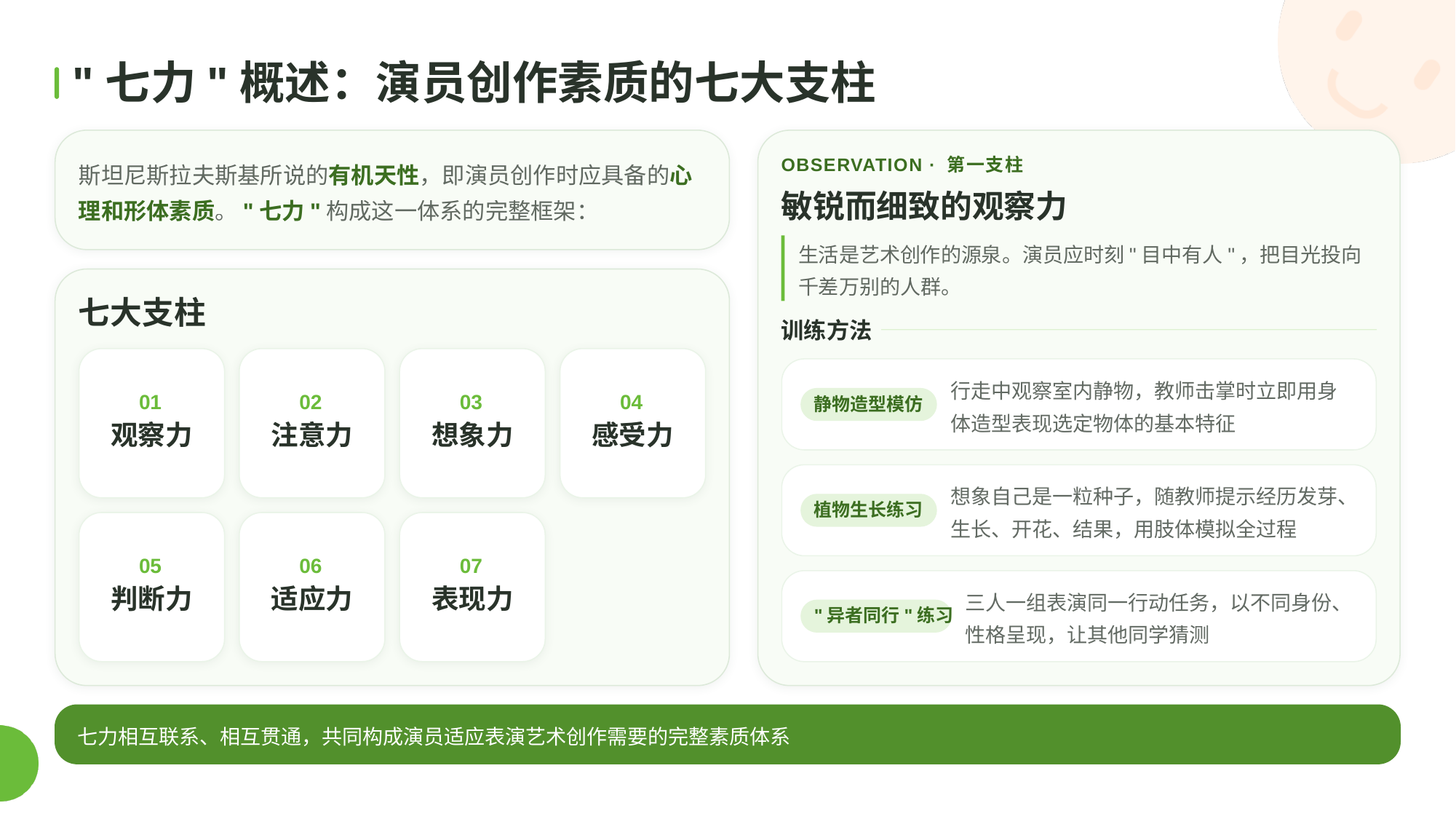

"七力"概述：演员创作素质的七大支柱

斯坦尼斯拉夫斯基所说的有机天性，即演员创作时应具备的心理和形体素质。"七力"构成这一体系的完整框架：
OBSERVATION · 第一支柱
敏锐而细致的观察力
生活是艺术创作的源泉。演员应时刻"目中有人"，把目光投向千差万别的人群。

七大支柱
训练方法

行走中观察室内静物，教师击掌时立即用身体造型表现选定物体的基本特征

静物造型模仿
01
02
03
04
观察力
注意力
想象力
感受力

想象自己是一粒种子，随教师提示经历发芽、生长、开花、结果，用肢体模拟全过程

植物生长练习

05
06
07

判断力
适应力
表现力
三人一组表演同一行动任务，以不同身份、性格呈现，让其他同学猜测

"异者同行"练习

七力相互联系、相互贯通，共同构成演员适应表演艺术创作需要的完整素质体系